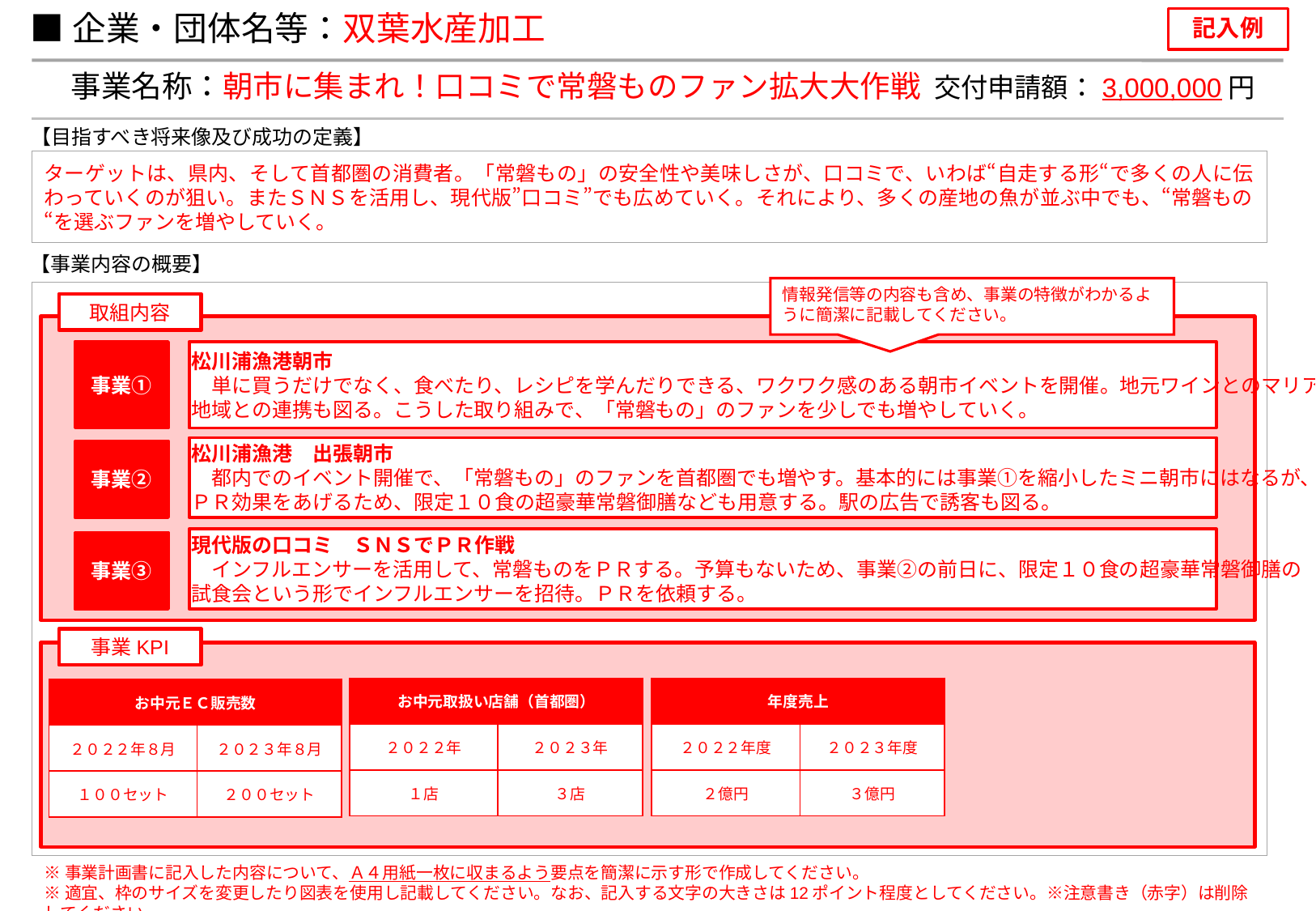

■企業・団体名等：双葉水産加工
記入例
事業名称：朝市に集まれ！口コミで常磐ものファン拡大大作戦
交付申請額：3,000,000円
【目指すべき将来像及び成功の定義】
ターゲットは、県内、そして首都圏の消費者。「常磐もの」の安全性や美味しさが、口コミで、いわば“自走する形“で多くの人に伝わっていくのが狙い。またＳＮＳを活用し、現代版”口コミ”でも広めていく。それにより、多くの産地の魚が並ぶ中でも、“常磐もの“を選ぶファンを増やしていく。
【事業内容の概要】
情報発信等の内容も含め、事業の特徴がわかるように簡潔に記載してください。

取組内容

事業①
松川浦漁港朝市
　単に買うだけでなく、食べたり、レシピを学んだりできる、ワクワク感のある朝市イベントを開催。地元ワインとのマリアージュなど
地域との連携も図る。こうした取り組みで、「常磐もの」のファンを少しでも増やしていく。
松川浦漁港　出張朝市
　都内でのイベント開催で、「常磐もの」のファンを首都圏でも増やす。基本的には事業①を縮小したミニ朝市にはなるが、
ＰＲ効果をあげるため、限定１０食の超豪華常磐御膳なども用意する。駅の広告で誘客も図る。
事業②
現代版の口コミ　ＳＮＳでＰＲ作戦
　インフルエンサーを活用して、常磐ものをＰＲする。予算もないため、事業②の前日に、限定１０食の超豪華常磐御膳の
試食会という形でインフルエンサーを招待。ＰＲを依頼する。
事業③
事業KPI

| お中元取扱い店舗（首都圏） |  |
| --- | --- |
| ２０２２年 | ２０２３年 |
| １店 | ３店 |
| 年度売上 |  |
| --- | --- |
| ２０２２年度 | ２０２３年度 |
| ２億円 | ３億円 |
| お中元ＥＣ販売数 |  |
| --- | --- |
| ２０２２年８月 | ２０２３年８月 |
| １００セット | ２００セット |
※事業計画書に記入した内容について、Ａ４用紙一枚に収まるよう要点を簡潔に示す形で作成してください。
※適宜、枠のサイズを変更したり図表を使用し記載してください。なお、記入する文字の大きさは12ポイント程度としてください。※注意書き（赤字）は削除してください。